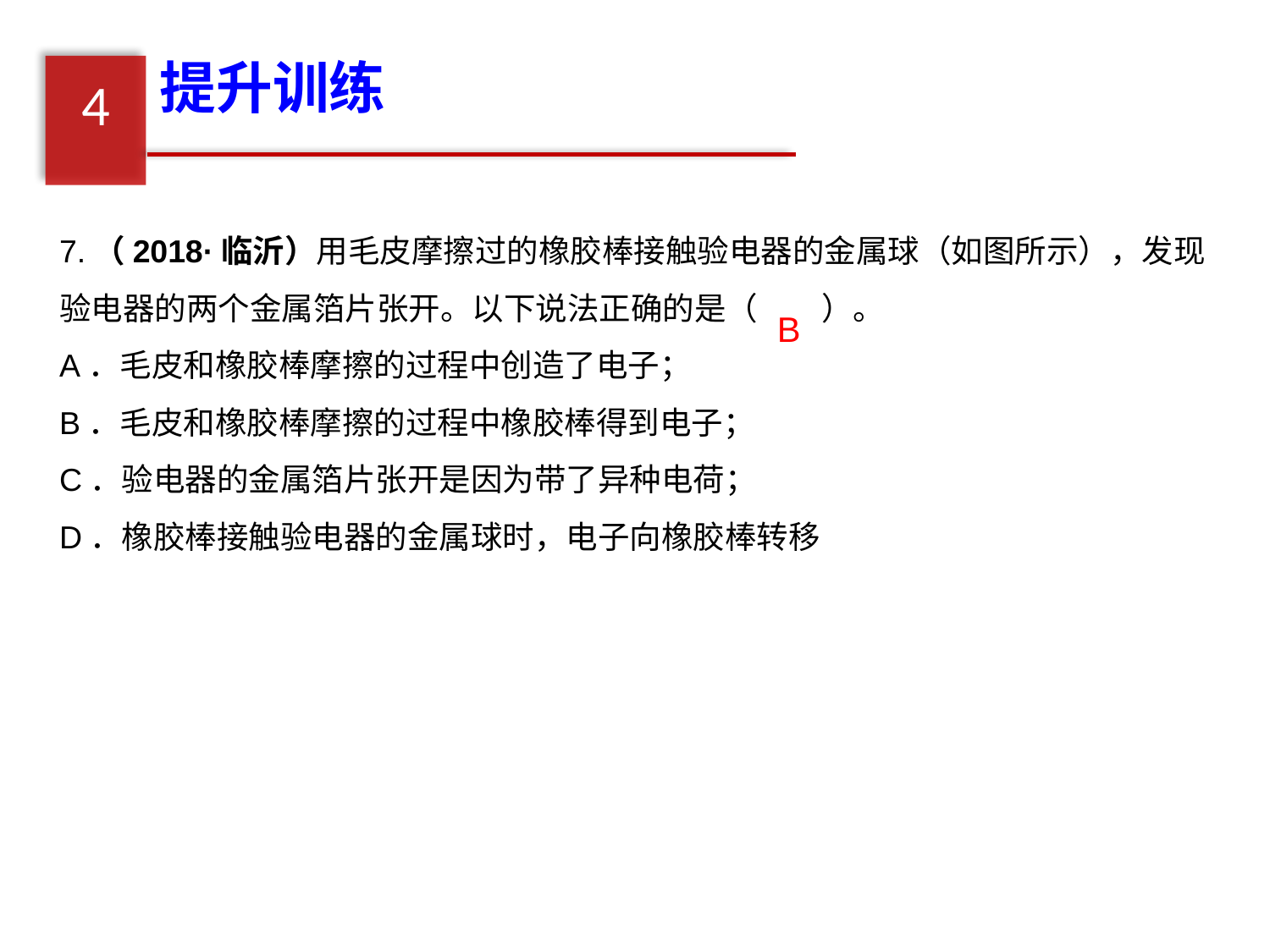

提升训练

4
7.（2018·临沂）用毛皮摩擦过的橡胶棒接触验电器的金属球（如图所示），发现验电器的两个金属箔片张开。以下说法正确的是（　　）。
A．毛皮和橡胶棒摩擦的过程中创造了电子；
B．毛皮和橡胶棒摩擦的过程中橡胶棒得到电子；
C．验电器的金属箔片张开是因为带了异种电荷；
D．橡胶棒接触验电器的金属球时，电子向橡胶棒转移
B